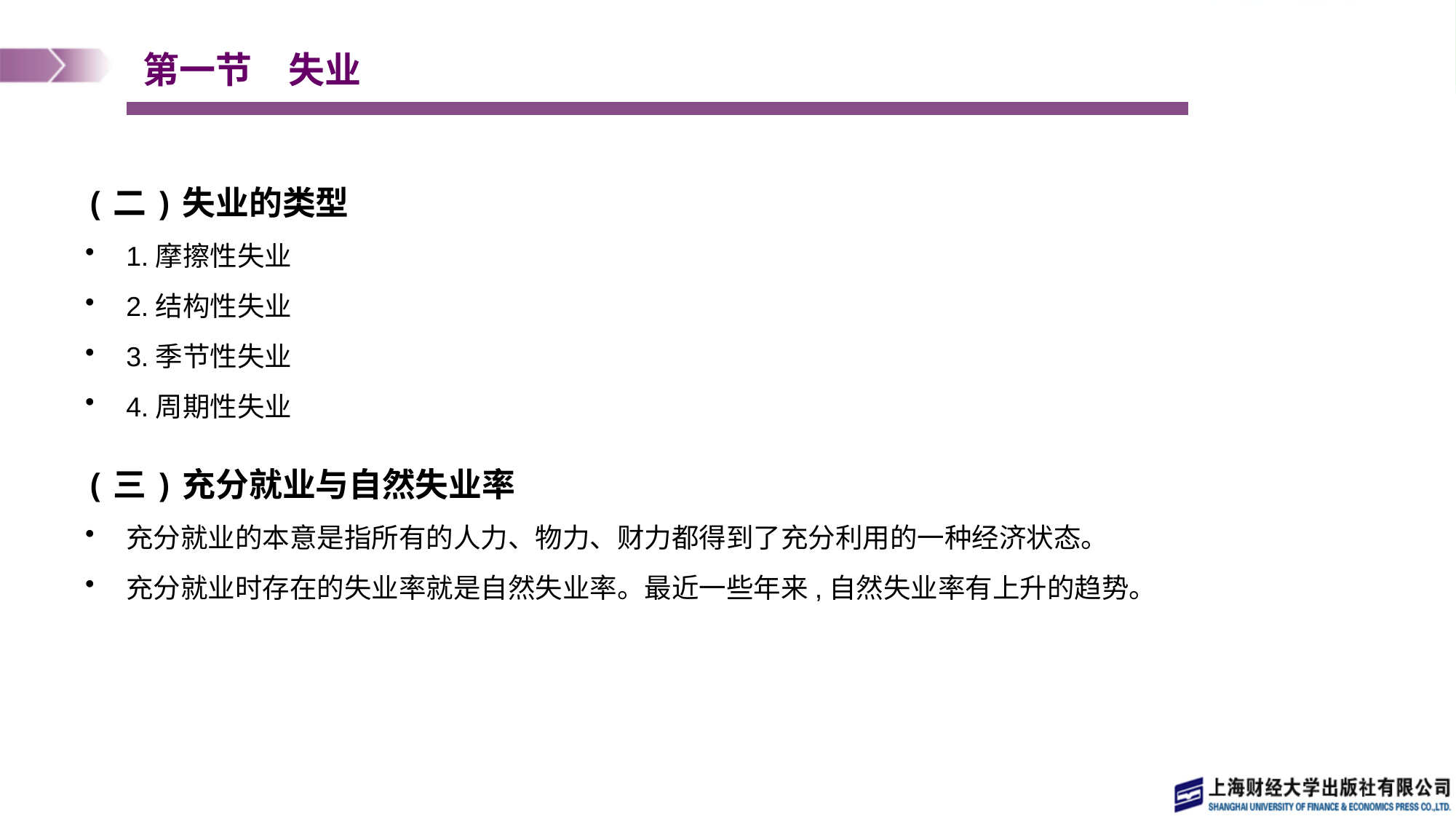

# 第一节　失业
(二)失业的类型
1.摩擦性失业
2.结构性失业
3.季节性失业
4.周期性失业
(三)充分就业与自然失业率
充分就业的本意是指所有的人力、物力、财力都得到了充分利用的一种经济状态。
充分就业时存在的失业率就是自然失业率。最近一些年来,自然失业率有上升的趋势。